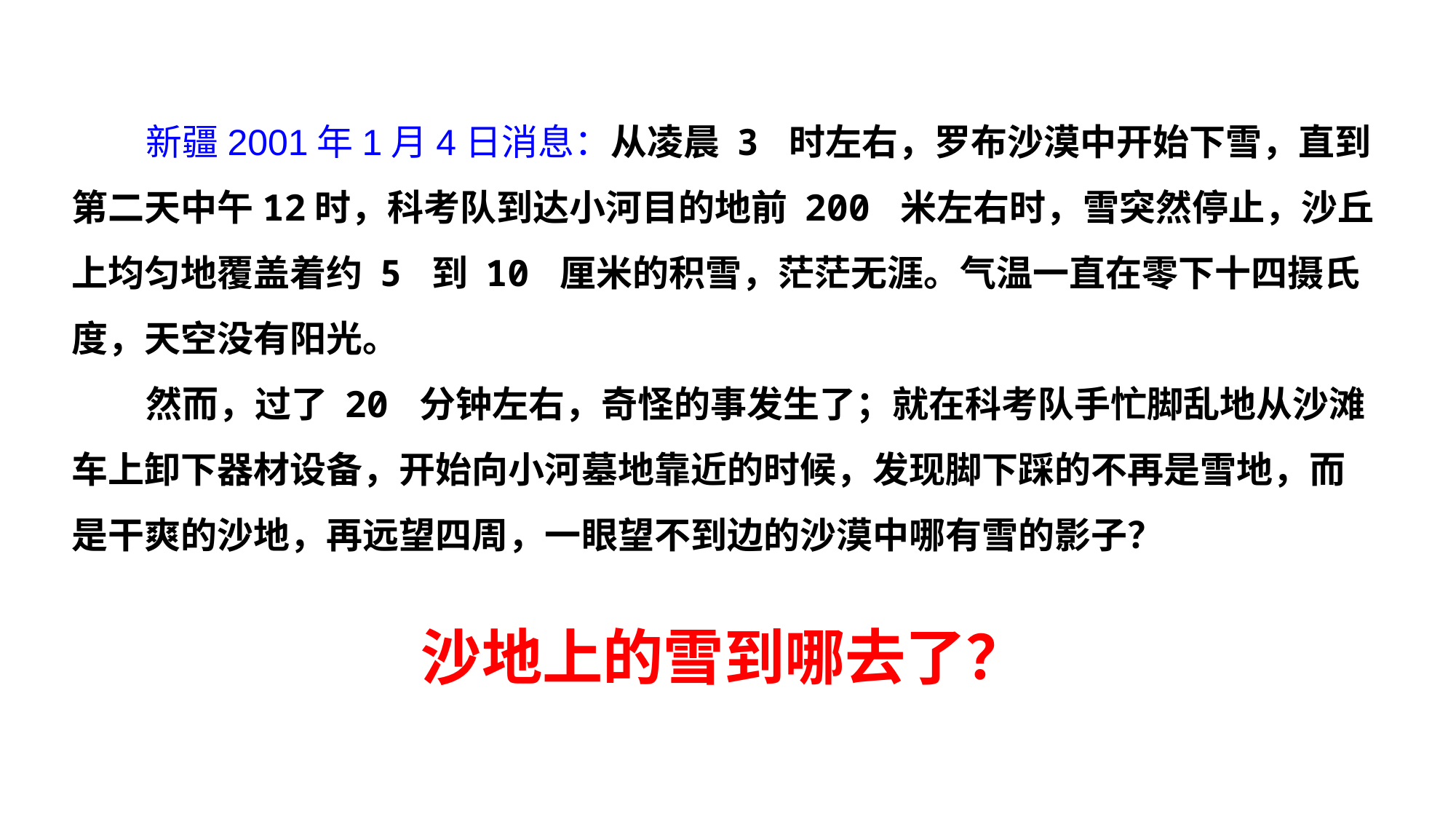

新疆2001年1月4日消息：从凌晨 3 时左右，罗布沙漠中开始下雪，直到第二天中午12时，科考队到达小河目的地前 200 米左右时，雪突然停止，沙丘上均匀地覆盖着约 5 到 10 厘米的积雪，茫茫无涯。气温一直在零下十四摄氏度，天空没有阳光。
        然而，过了 20 分钟左右，奇怪的事发生了；就在科考队手忙脚乱地从沙滩车上卸下器材设备，开始向小河墓地靠近的时候，发现脚下踩的不再是雪地，而是干爽的沙地，再远望四周，一眼望不到边的沙漠中哪有雪的影子？
沙地上的雪到哪去了？